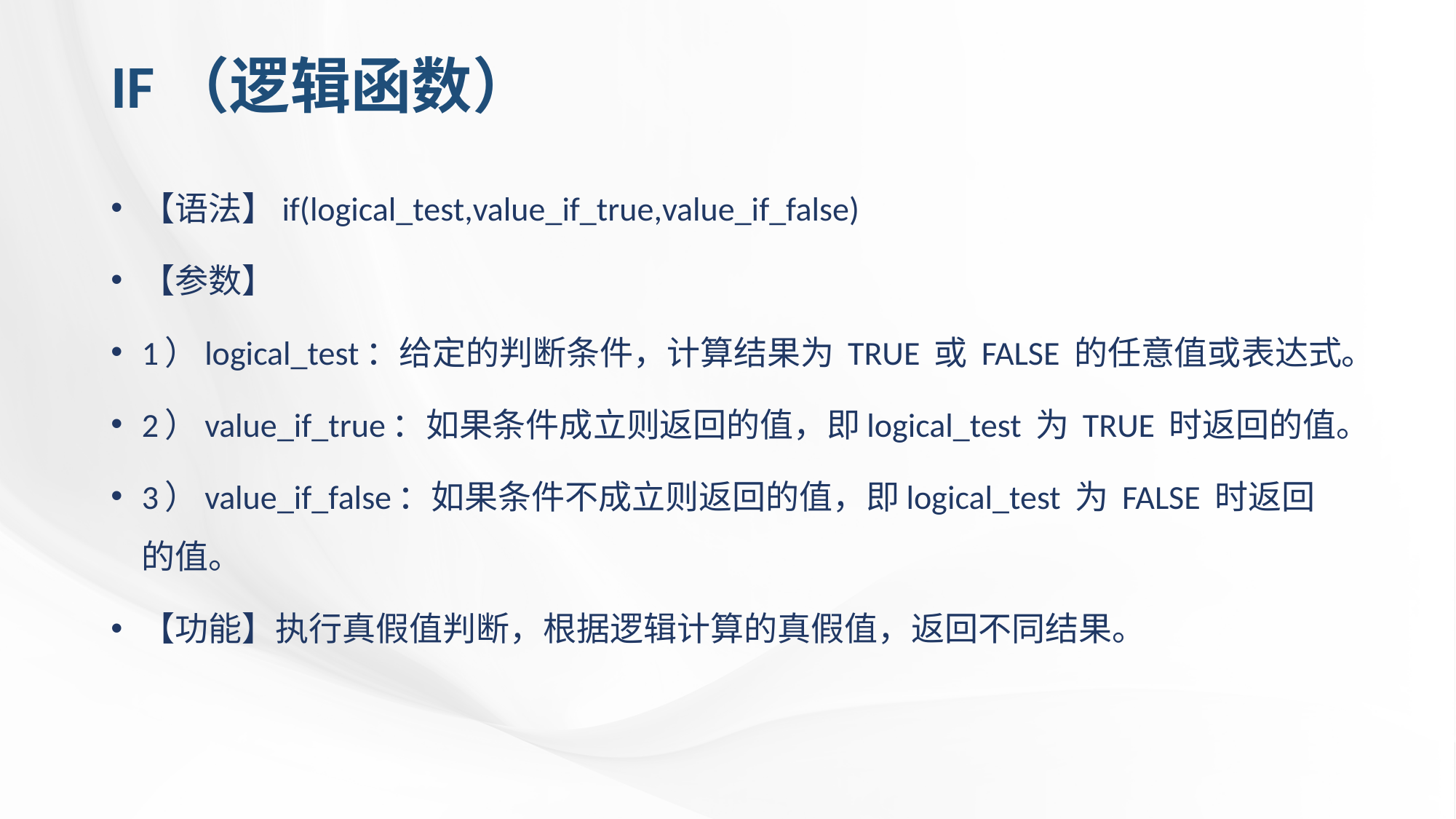

# IF（逻辑函数）
【语法】if(logical_test,value_if_true,value_if_false)
【参数】
1）logical_test：给定的判断条件，计算结果为 TRUE 或 FALSE 的任意值或表达式。
2）value_if_true：如果条件成立则返回的值，即logical_test 为 TRUE 时返回的值。
3）value_if_false：如果条件不成立则返回的值，即logical_test 为 FALSE 时返回的值。
【功能】执行真假值判断，根据逻辑计算的真假值，返回不同结果。